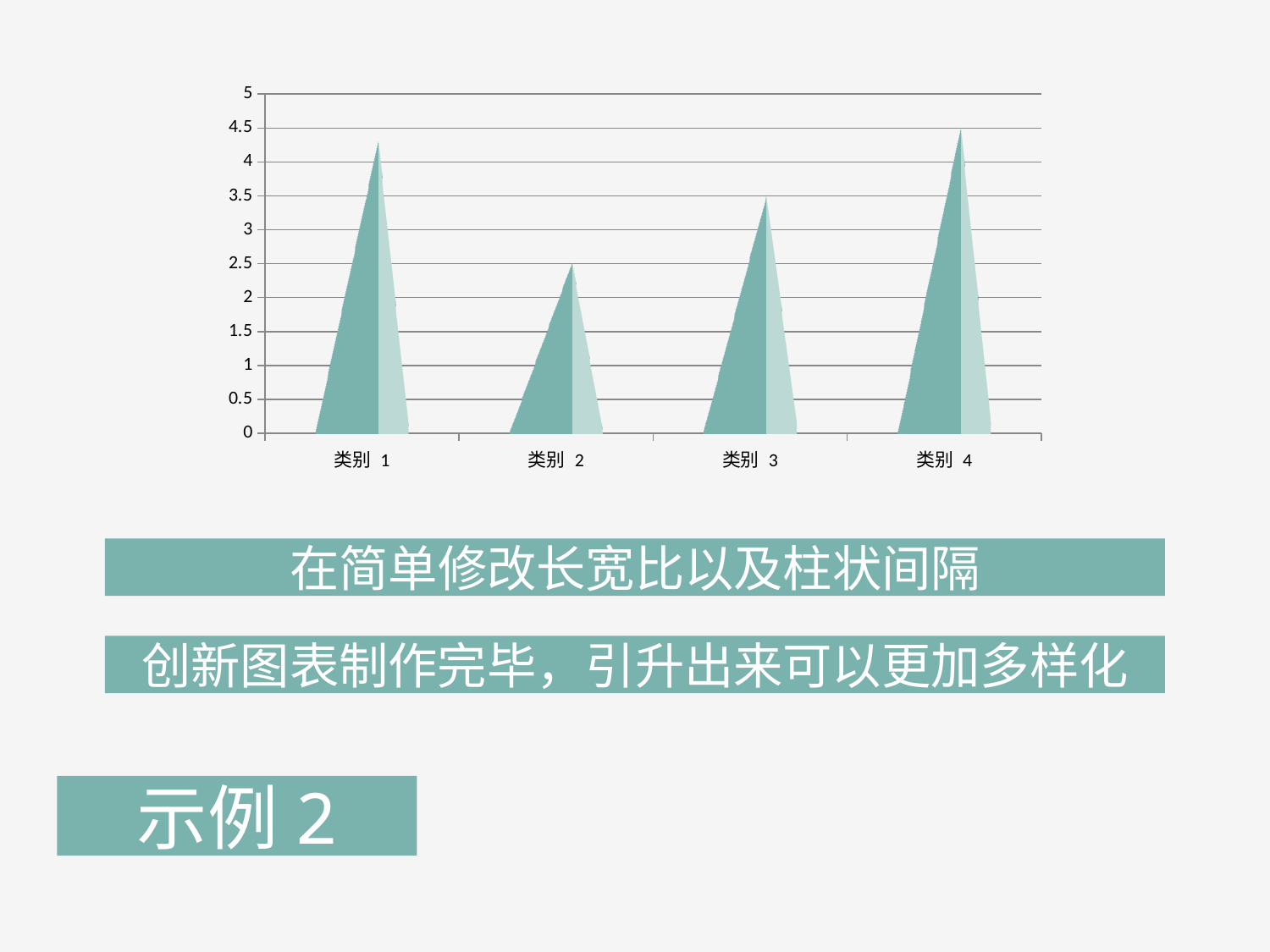

### Chart

| Category | 系列 1 |
|---|---|
| 类别 1 | 4.3 |
| 类别 2 | 2.5 |
| 类别 3 | 3.5 |
| 类别 4 | 4.5 |
在简单修改长宽比以及柱状间隔
创新图表制作完毕，引升出来可以更加多样化
示例2